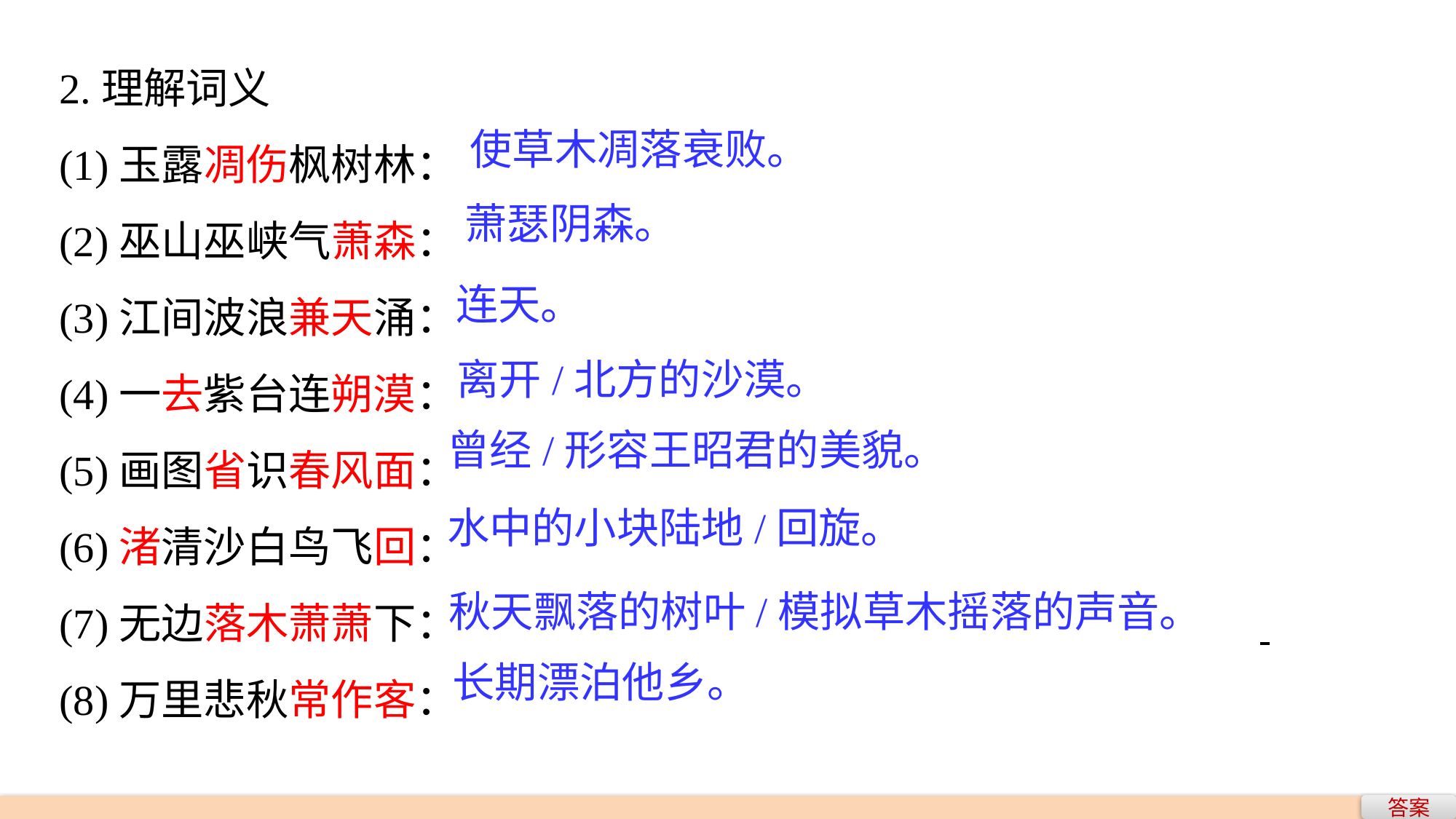

2.理解词义
(1)玉露凋伤枫树林：
(2)巫山巫峡气萧森：
(3)江间波浪兼天涌：
(4)一去紫台连朔漠：
(5)画图省识春风面：
(6)渚清沙白鸟飞回：
(7)无边落木萧萧下：
(8)万里悲秋常作客：
使草木凋落衰败。
萧瑟阴森。
连天。
离开/北方的沙漠。
曾经/形容王昭君的美貌。
水中的小块陆地/回旋。
秋天飘落的树叶/模拟草木摇落的声音。
长期漂泊他乡。
答案